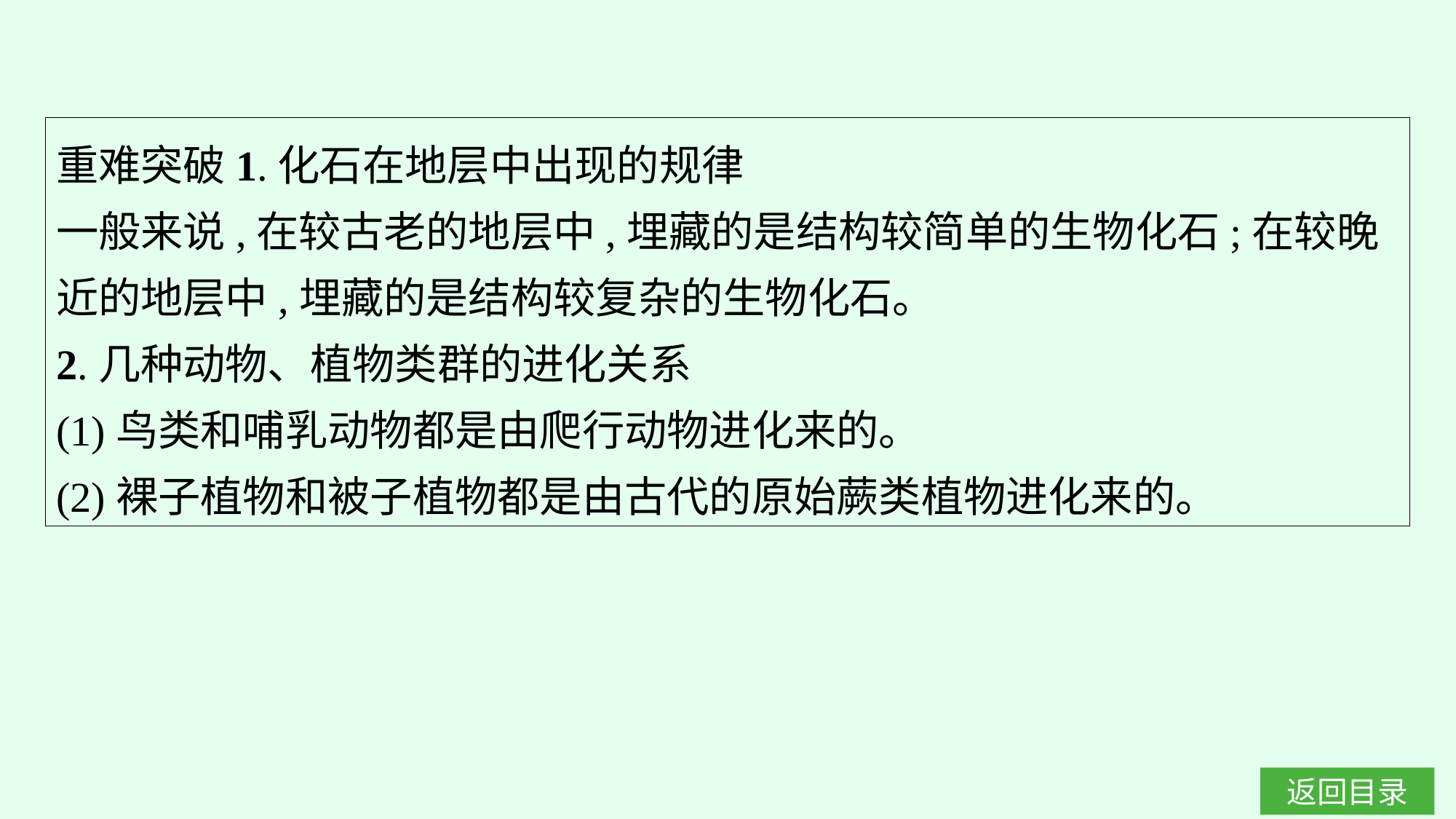

重难突破1.化石在地层中出现的规律
一般来说,在较古老的地层中,埋藏的是结构较简单的生物化石;在较晚近的地层中,埋藏的是结构较复杂的生物化石。
2.几种动物、植物类群的进化关系
(1)鸟类和哺乳动物都是由爬行动物进化来的。
(2)裸子植物和被子植物都是由古代的原始蕨类植物进化来的。